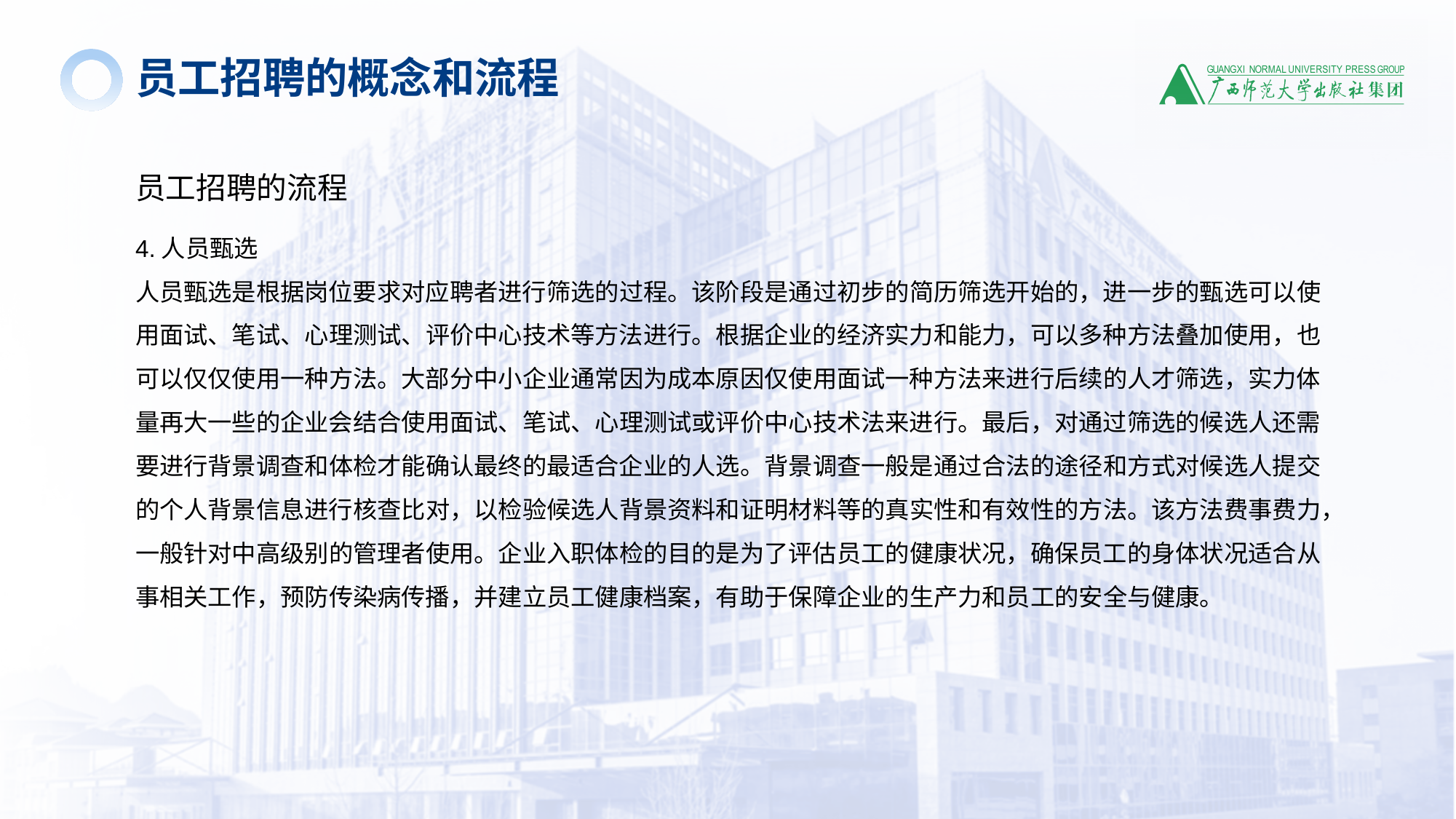

员工招聘的概念和流程

员工招聘的流程
4.人员甄选
人员甄选是根据岗位要求对应聘者进行筛选的过程。该阶段是通过初步的简历筛选开始的，进一步的甄选可以使用面试、笔试、心理测试、评价中心技术等方法进行。根据企业的经济实力和能力，可以多种方法叠加使用，也可以仅仅使用一种方法。大部分中小企业通常因为成本原因仅使用面试一种方法来进行后续的人才筛选，实力体量再大一些的企业会结合使用面试、笔试、心理测试或评价中心技术法来进行。最后，对通过筛选的候选人还需要进行背景调查和体检才能确认最终的最适合企业的人选。背景调查一般是通过合法的途径和方式对候选人提交的个人背景信息进行核查比对，以检验候选人背景资料和证明材料等的真实性和有效性的方法。该方法费事费力，一般针对中高级别的管理者使用。企业入职体检的目的是为了评估员工的健康状况，确保员工的身体状况适合从事相关工作，预防传染病传播，并建立员工健康档案，有助于保障企业的生产力和员工的安全与健康。